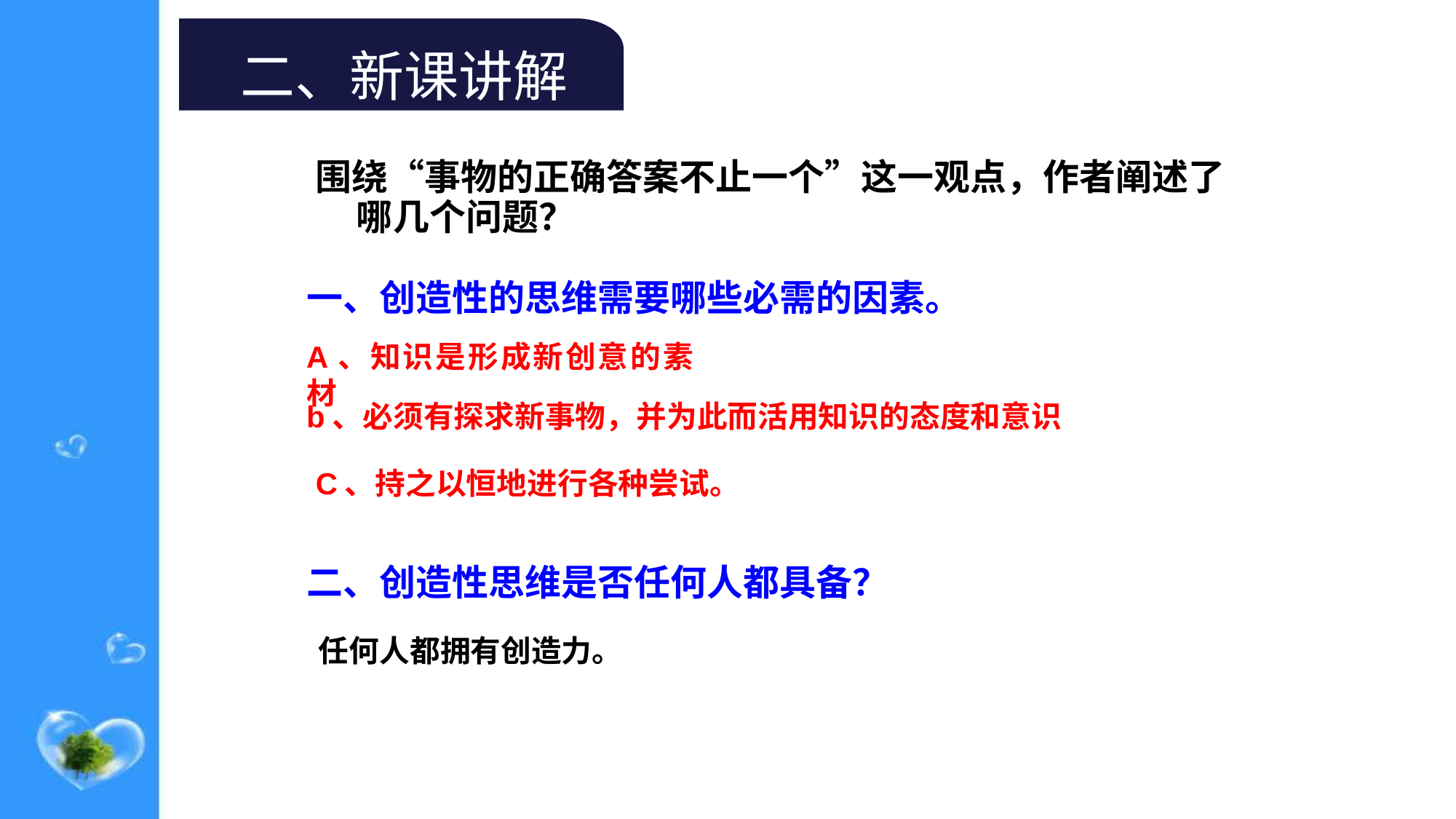

二、新课讲解

围绕“事物的正确答案不止一个”这一观点，作者阐述了哪几个问题？
一、创造性的思维需要哪些必需的因素。
A、知识是形成新创意的素材
b、必须有探求新事物，并为此而活用知识的态度和意识
C、持之以恒地进行各种尝试。
二、创造性思维是否任何人都具备？
任何人都拥有创造力。